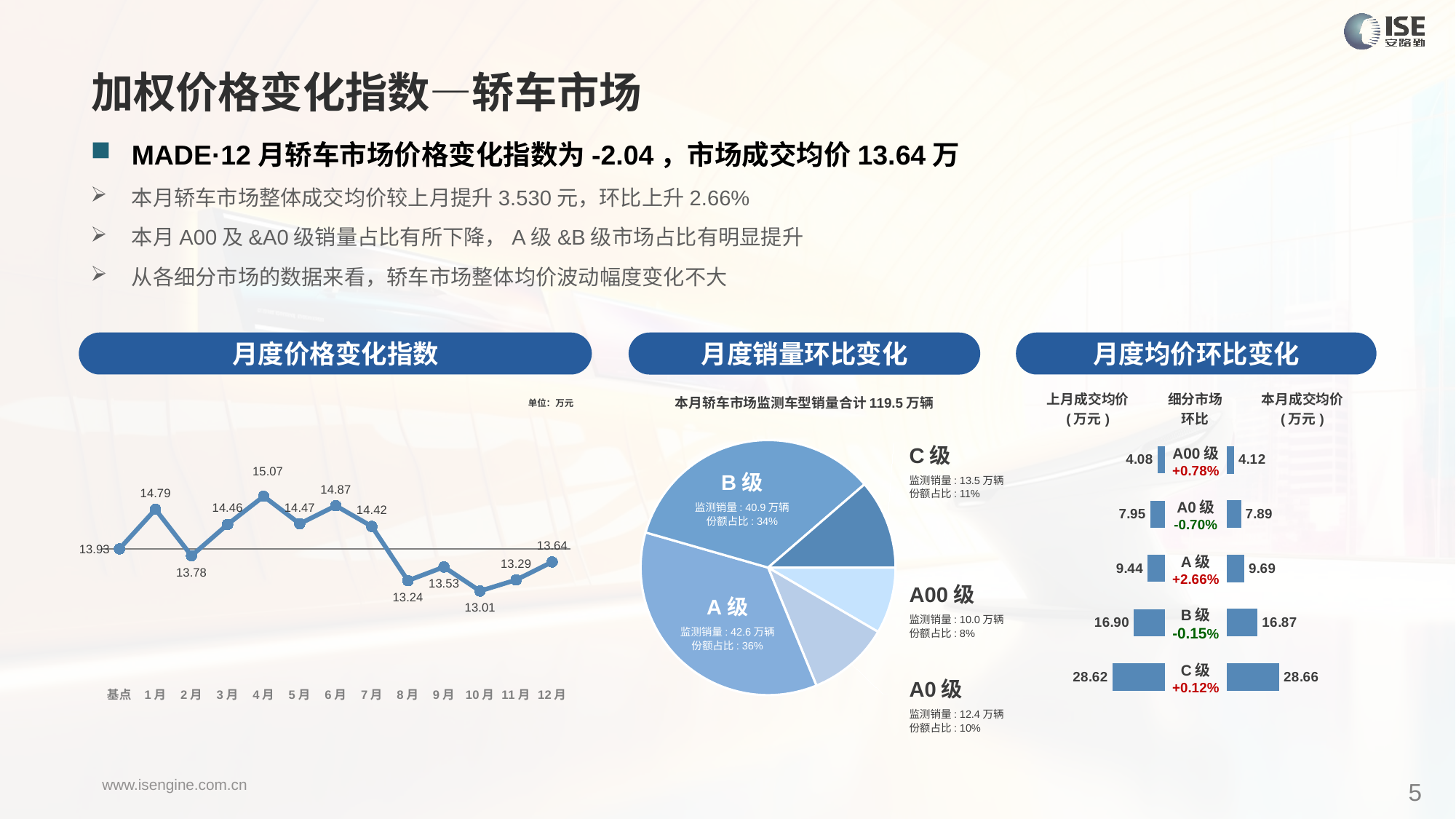

加权价格变化指数—轿车市场
MADE·12月轿车市场价格变化指数为-2.04，市场成交均价13.64万
本月轿车市场整体成交均价较上月提升3.530元，环比上升2.66%
本月A00及&A0级销量占比有所下降，A级&B级市场占比有明显提升
从各细分市场的数据来看，轿车市场整体均价波动幅度变化不大
月度价格变化指数

月度均价环比变化

月度销量环比变化

本月轿车市场监测车型销量合计119.5万辆
C级
监测销量: 13.5万辆
份额占比: 11%
B级
监测销量: 40.9万辆
份额占比: 34%
A00级
监测销量: 10.0万辆
份额占比: 8%
A级
监测销量: 42.6万辆
份额占比: 36%
A0级
监测销量: 12.4万辆
份额占比: 10%

### Chart

| Category | 细分市场 |
|---|---|
| A00级 | 100456.00000000122 |
| A0级 | 124251.0000000002 |
| A级 | 425970.0000000022 |
| B级 | 408970.0000000014 |
| C级 | 135447.0000000007 |

### Chart

| Category | Y2024 |
|---|---|
| 基点 | 0.0 |
| 1月 | 6.179169729848333 |
| 2月 | -1.08 |
| 3月 | 3.83 |
| 4月 | 8.22 |
| 5月 | 3.93 |
| 6月 | 6.75 |
| 7月 | 3.52 |
| 8月 | -4.96 |
| 9月 | -2.83 |
| 10月 | -6.58 |
| 11月 | -4.85 |
| 12月 | -2.04 |
| 上月成交均价 (万元) | 细分市场 环比 | 本月成交均价 (万元) |
| --- | --- | --- |
单位：万元
| A00级 +0.78% |
| --- |
| A0级 -0.70% |
| A级 +2.66% |
| B级 -0.15% |
| C级 +0.12% |

### Chart

| Category | 成交均价 |
|---|---|
| A00 | 4.08 |
| A0 | 7.95 |
| A | 9.44 |
| B | 16.9 |
| C | 28.62 |

### Chart

| Category | 金额 |
|---|---|
| A00 | 4.1162745878792855 |
| A0 | 7.892738006132766 |
| A | 9.689065192384453 |
| B | 16.872679878719723 |
| C | 28.656213943461264 |
5